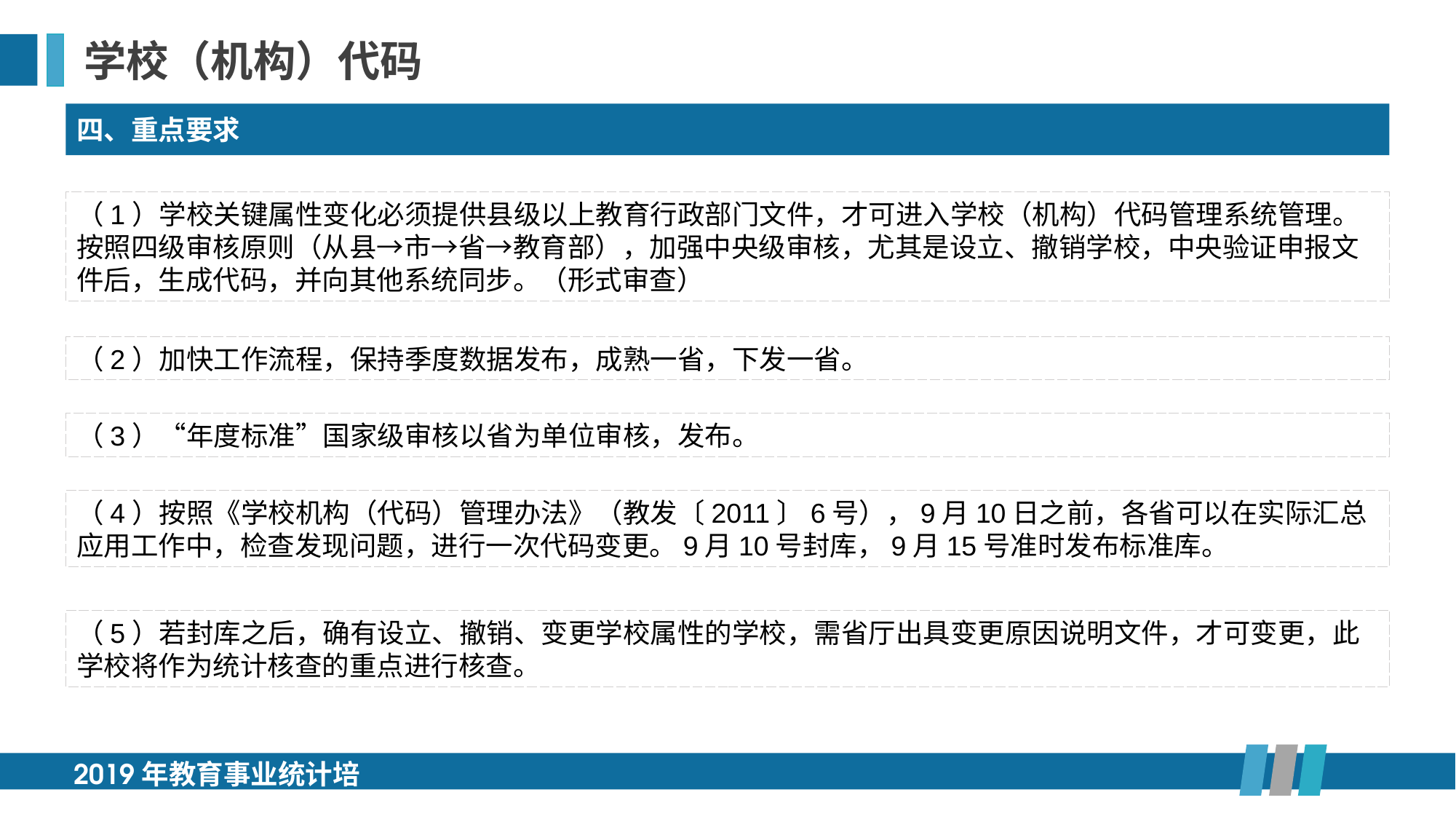

学校（机构）代码

四、重点要求
（1）学校关键属性变化必须提供县级以上教育行政部门文件，才可进入学校（机构）代码管理系统管理。按照四级审核原则（从县→市→省→教育部），加强中央级审核，尤其是设立、撤销学校，中央验证申报文件后，生成代码，并向其他系统同步。（形式审查）
（2）加快工作流程，保持季度数据发布，成熟一省，下发一省。
（3）“年度标准”国家级审核以省为单位审核，发布。
（4）按照《学校机构（代码）管理办法》（教发〔2011〕6号），9月10日之前，各省可以在实际汇总应用工作中，检查发现问题，进行一次代码变更。9月10号封库，9月15号准时发布标准库。
（5）若封库之后，确有设立、撤销、变更学校属性的学校，需省厅出具变更原因说明文件，才可变更，此学校将作为统计核查的重点进行核查。

2019年教育事业统计培训